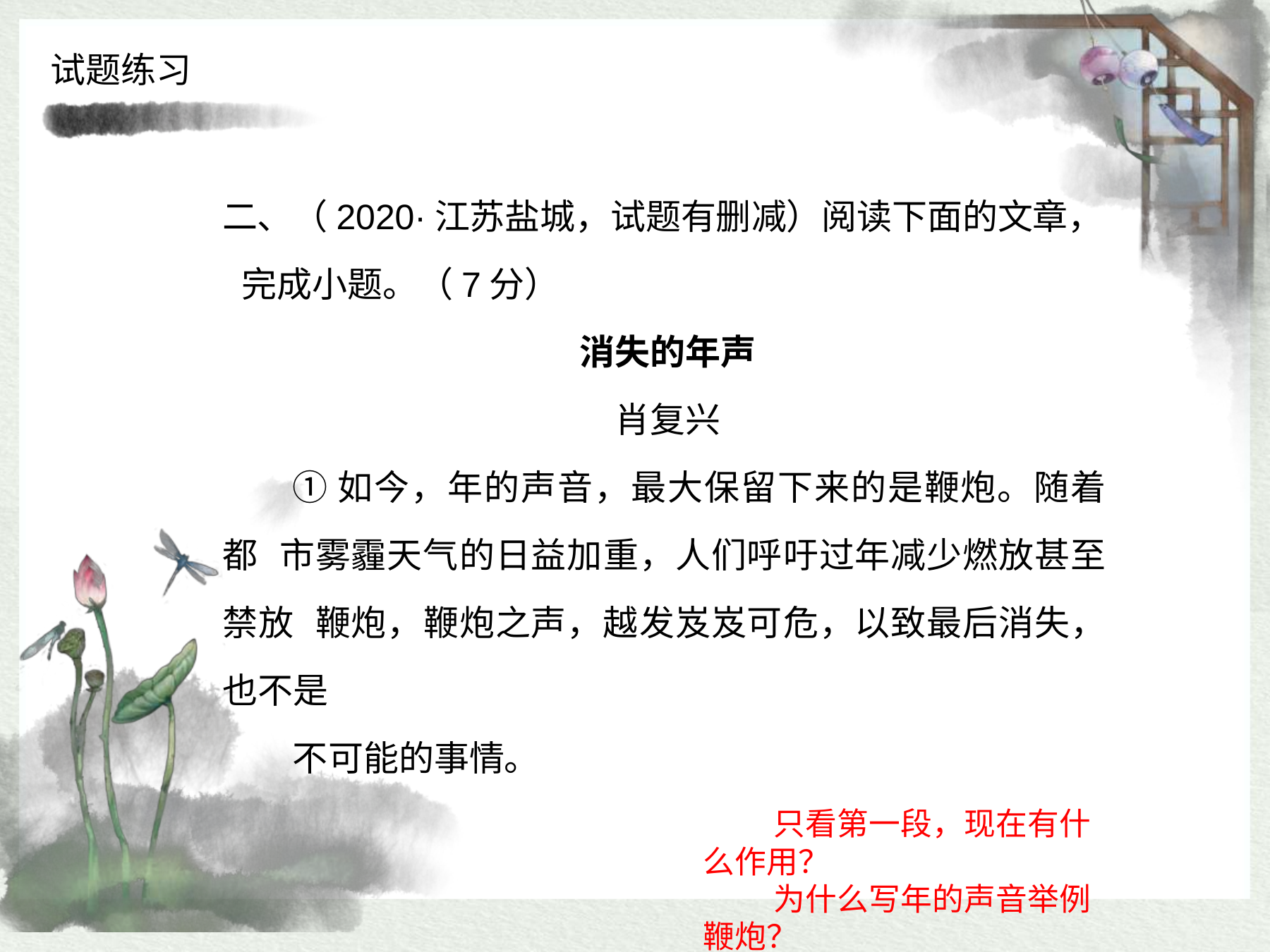

试题练习

# 二、（2020·江苏盐城，试题有删减）阅读下面的文章，  完成小题。（7分）
消失的年声
肖复兴
①如今，年的声音，最大保留下来的是鞭炮。随着都  市雾霾天气的日益加重，人们呼吁过年减少燃放甚至禁放  鞭炮，鞭炮之声，越发岌岌可危，以致最后消失，也不是
不可能的事情。
只看第一段，现在有什么作用？
为什么写年的声音举例鞭炮？